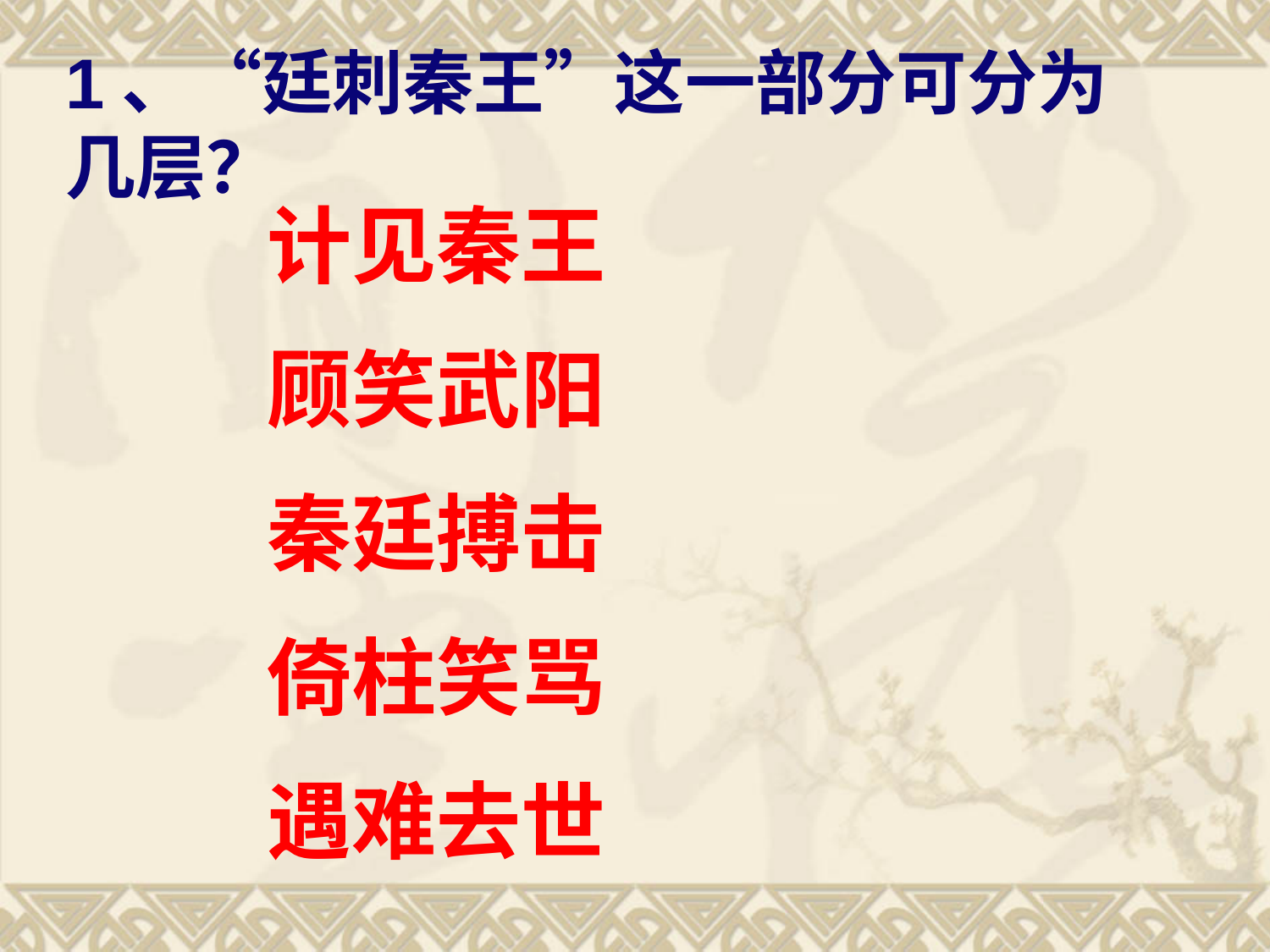

1、“廷刺秦王”这一部分可分为几层？
计见秦王
顾笑武阳
秦廷搏击
倚柱笑骂
遇难去世